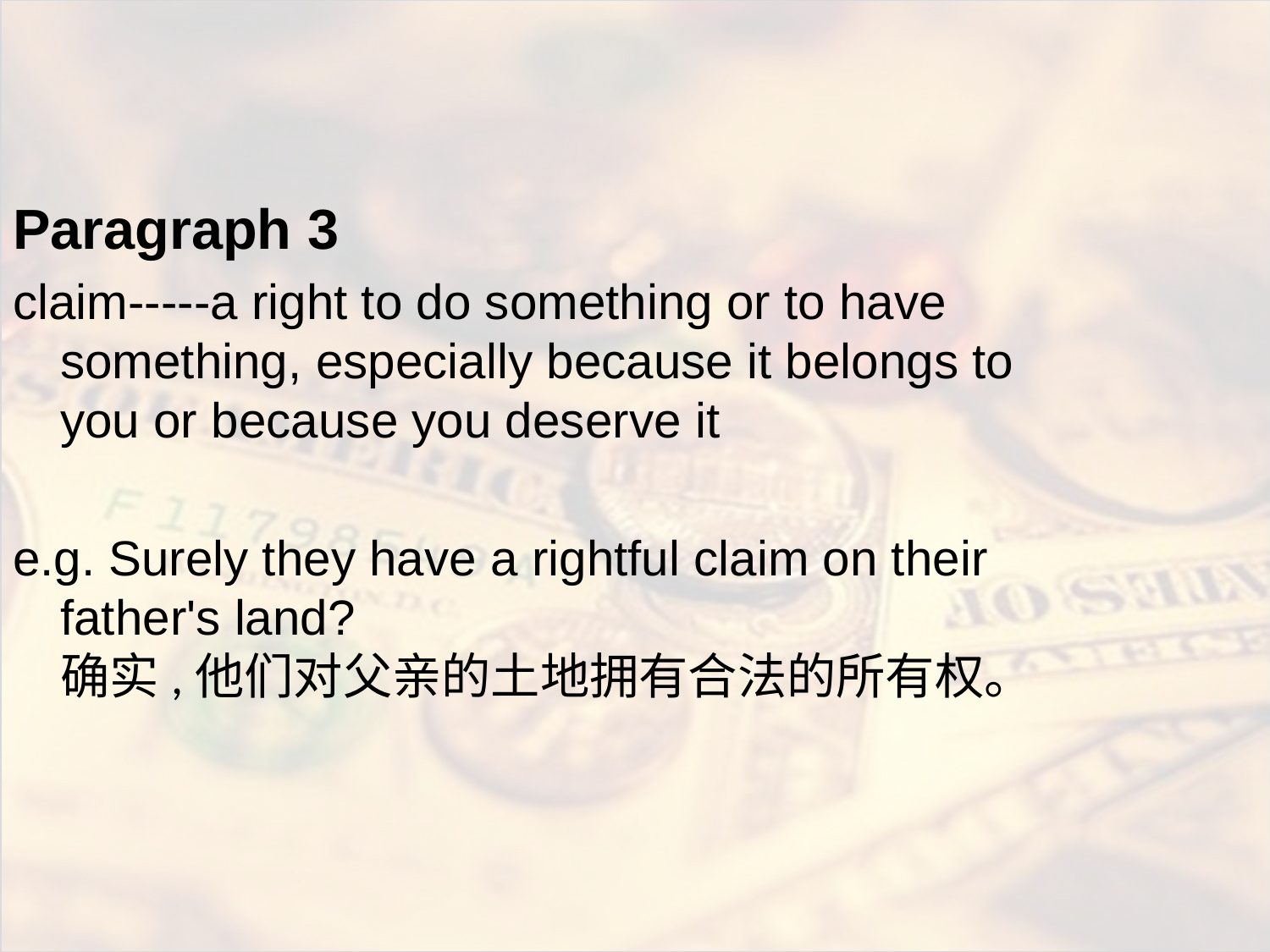

#
Paragraph 3
claim-----a right to do something or to have something, especially because it belongs to you or because you deserve it

e.g. Surely they have a rightful claim on their father's land?
确实,他们对父亲的土地拥有合法的所有权。